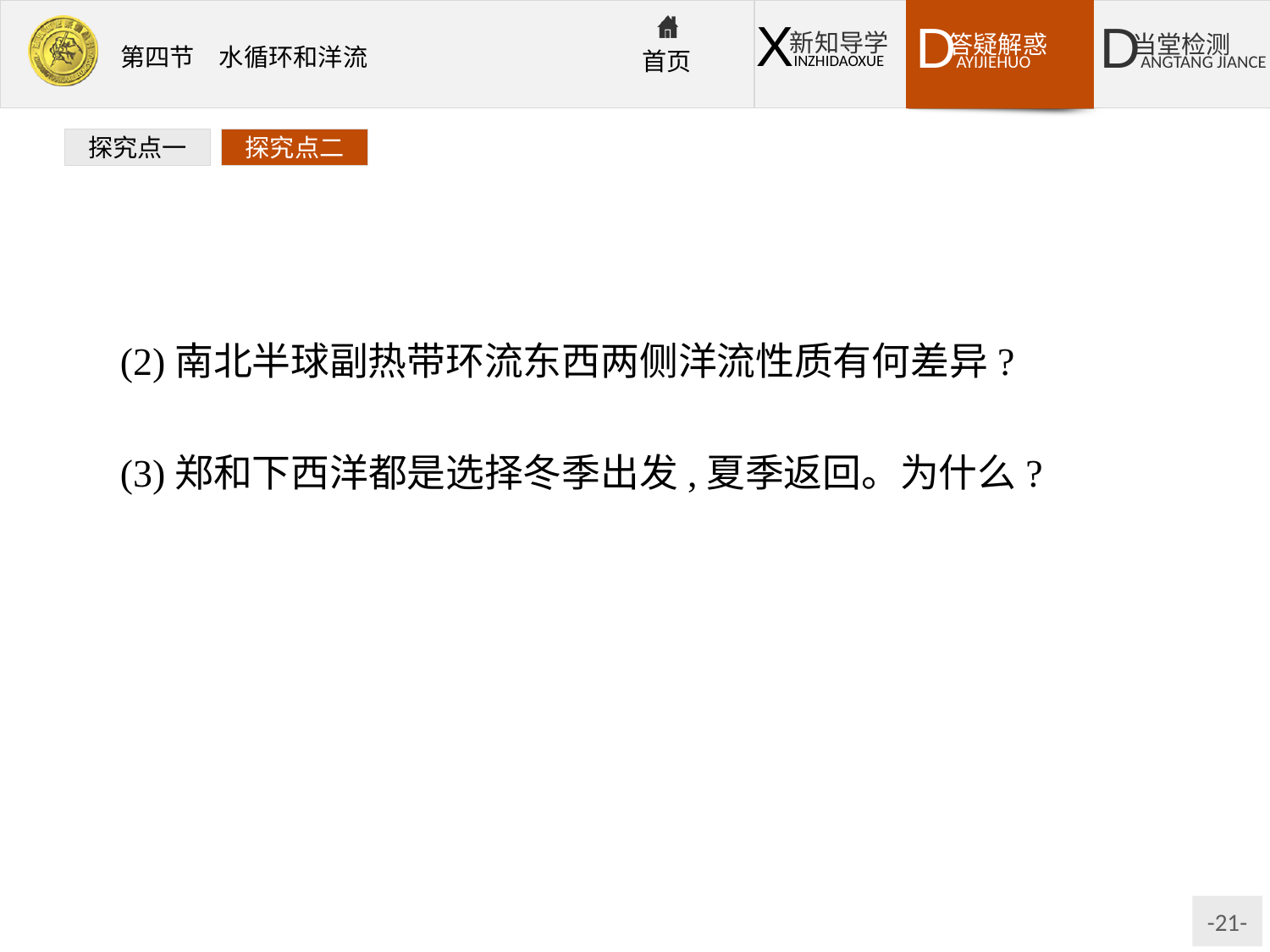

探究点一
探究点二
(2)南北半球副热带环流东西两侧洋流性质有何差异?
提示:大洋的东侧是寒流,西侧是暖流。
(3)郑和下西洋都是选择冬季出发,夏季返回。为什么?
提示:冬季我国东部沿海盛行西北风,顺风。到达北印度洋时,盛行东北季风,洋流从东往西流,顺风顺水。夏季,北印度洋盛行西南季风,洋流从西往东流,我国东部沿海盛行东南季风,顺风顺水。